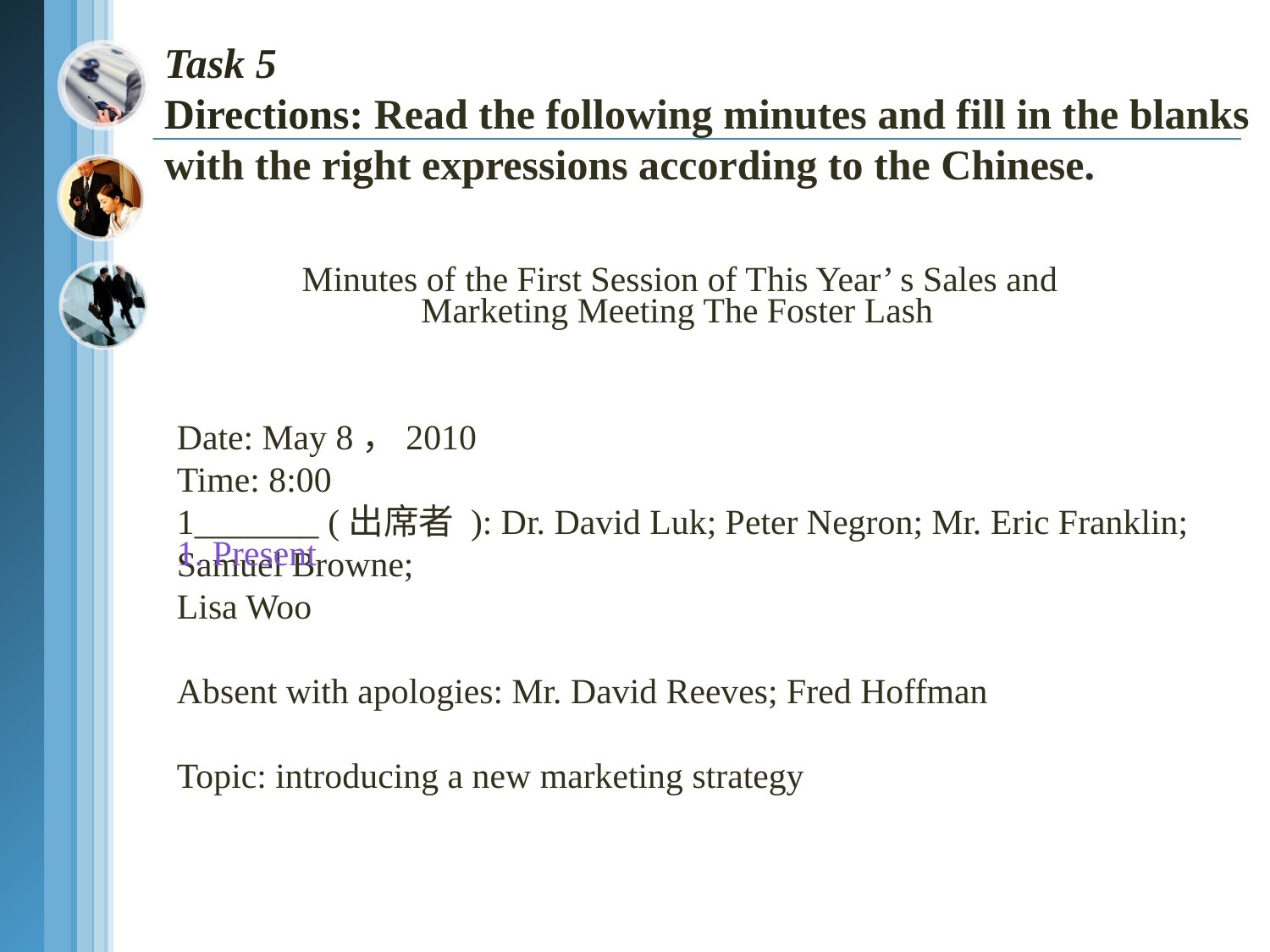

# Task 5 Directions: Read the following minutes and fill in the blanks with the right expressions according to the Chinese.

Minutes of the First Session of This Year’ s Sales and
Marketing Meeting The Foster Lash

Date: May 8，2010
Time: 8:00
1_______ (出席者 ): Dr. David Luk; Peter Negron; Mr. Eric Franklin; Samuel Browne;
Lisa Woo

Absent with apologies: Mr. David Reeves; Fred Hoffman

Topic: introducing a new marketing strategy
1. Present